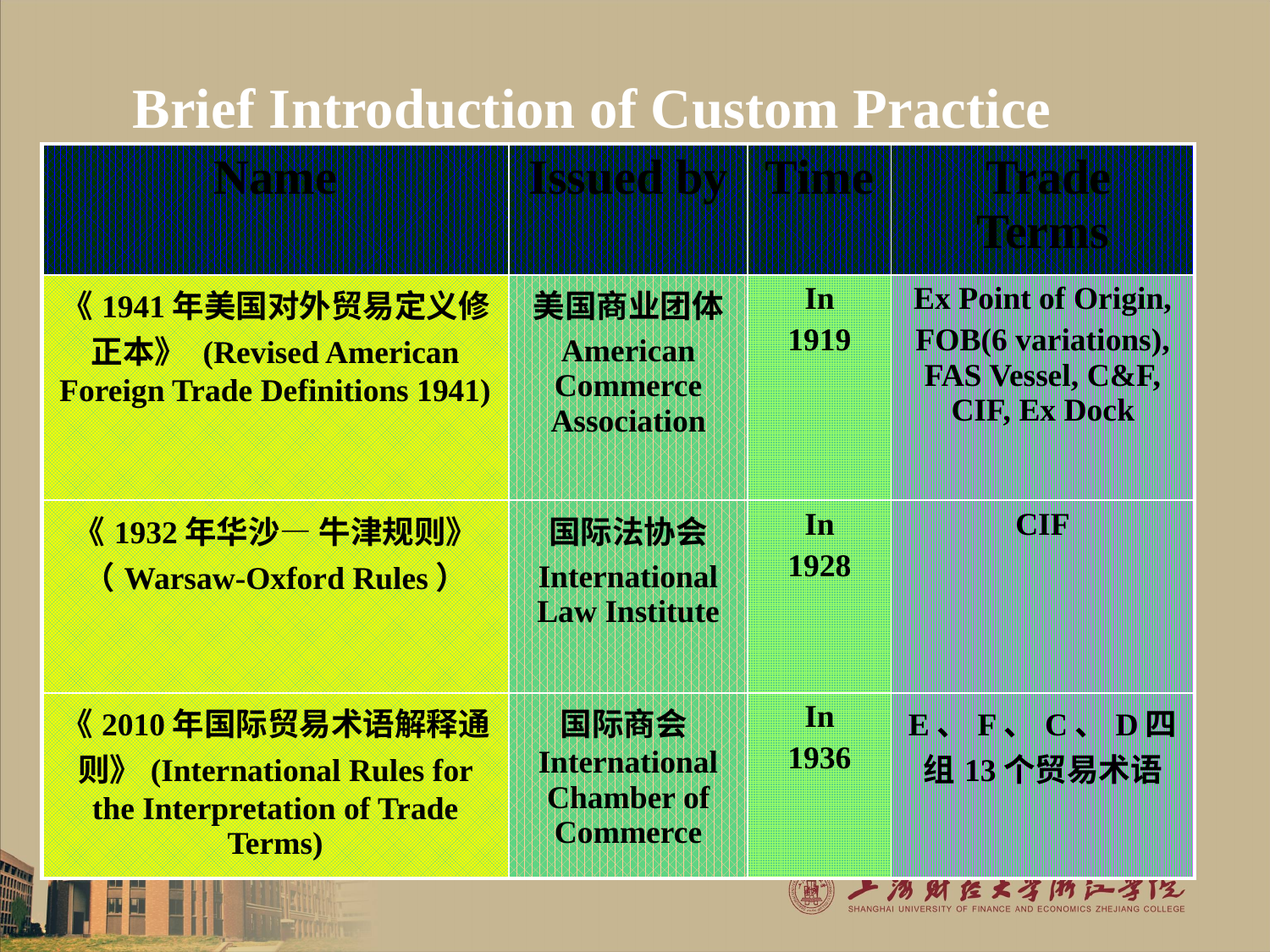

# Brief Introduction of Custom Practice
| Name | Issued by | Time | Trade Terms |
| --- | --- | --- | --- |
| 《1941年美国对外贸易定义修正本》 (Revised American Foreign Trade Definitions 1941) | 美国商业团体 American Commerce Association | In 1919 | Ex Point of Origin, FOB(6 variations), FAS Vessel, C&F, CIF, Ex Dock |
| 《1932年华沙— 牛津规则》 （Warsaw-Oxford Rules） | 国际法协会 International Law Institute | In 1928 | CIF |
| 《2010年国际贸易术语解释通则》(International Rules for the Interpretation of Trade Terms) | 国际商会International Chamber of Commerce | In 1936 | E、F、C、D四组13个贸易术语 |